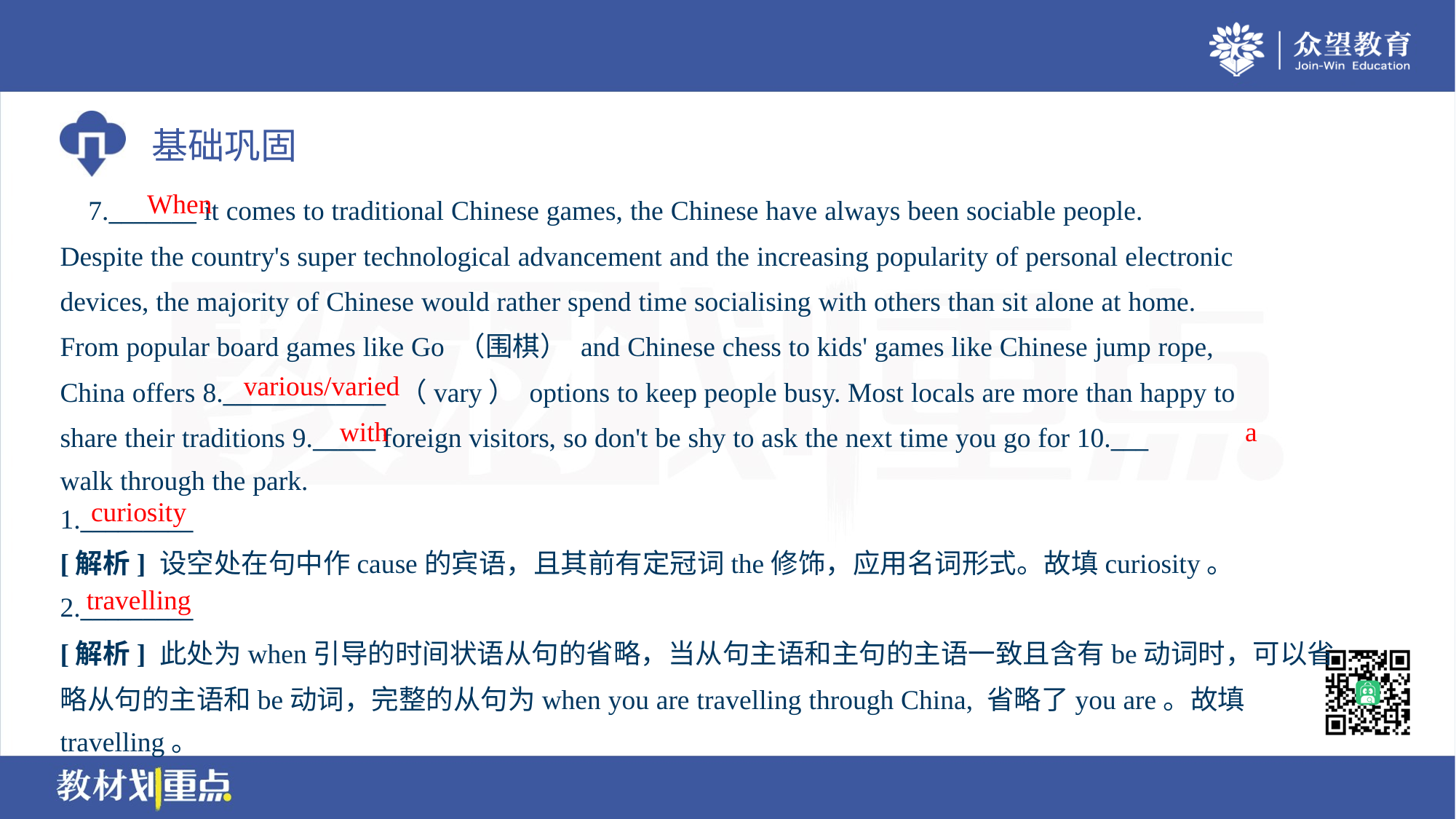

When
    7._______ it comes to traditional Chinese games, the Chinese have always been sociable people.
Despite the country's super technological advancement and the increasing popularity of personal electronic
devices, the majority of Chinese would rather spend time socialising with others than sit alone at home.
From popular board games like Go （围棋） and Chinese chess to kids' games like Chinese jump rope,
China offers 8._____________ （vary） options to keep people busy. Most locals are more than happy to
share their traditions 9._____ foreign visitors, so don't be shy to ask the next time you go for 10.___
walk through the park.
various/varied
with
a
curiosity
1._________
[解析] 设空处在句中作cause的宾语，且其前有定冠词the修饰，应用名词形式。故填curiosity。
travelling
2._________
[解析] 此处为when引导的时间状语从句的省略，当从句主语和主句的主语一致且含有be动词时，可以省
略从句的主语和be动词，完整的从句为when you are travelling through China, 省略了you are。故填
travelling。